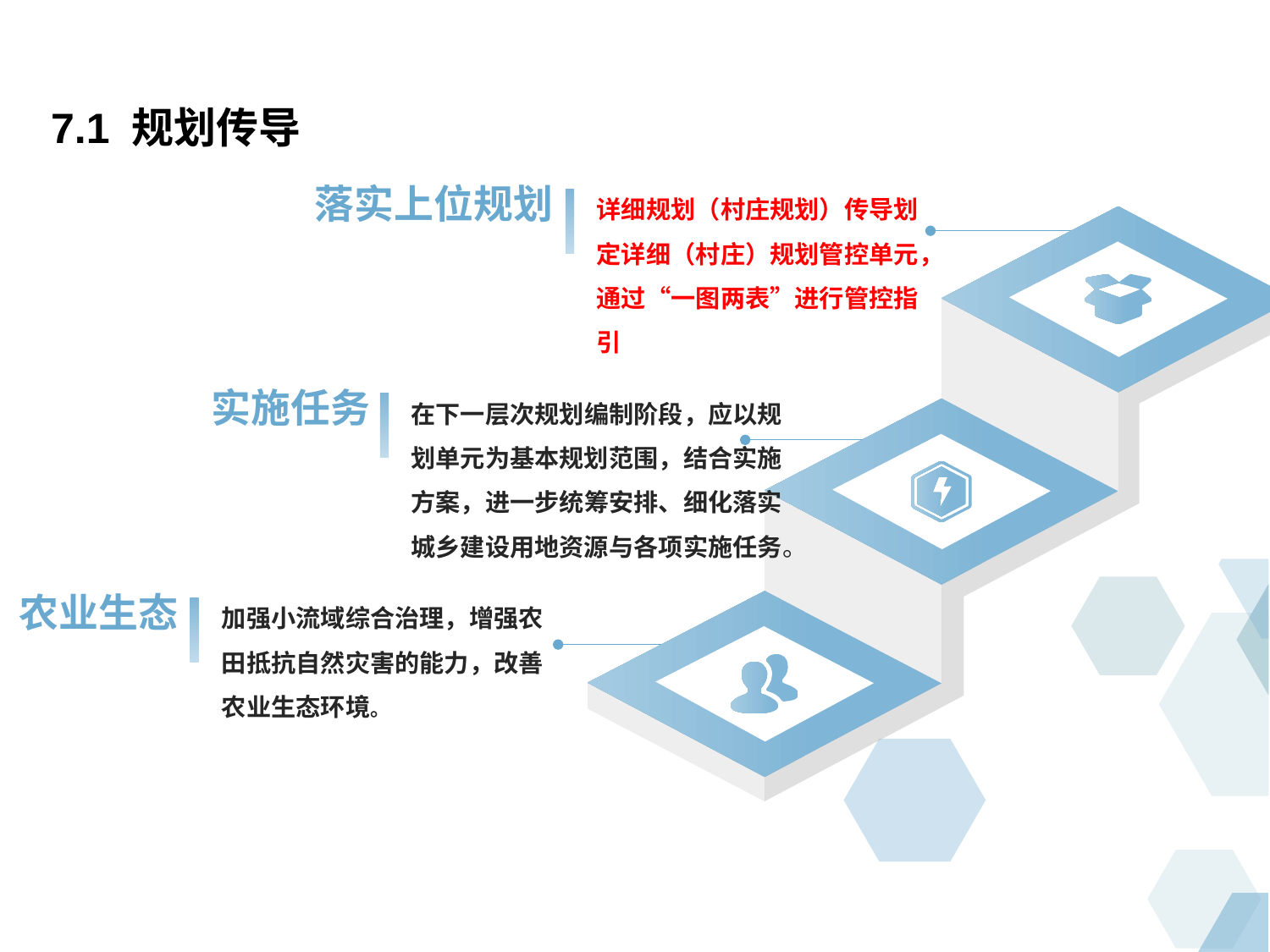

7.1 规划传导
落实上位规划
详细规划（村庄规划）传导划定详细（村庄）规划管控单元，通过“一图两表”进行管控指引

实施任务
在下一层次规划编制阶段，应以规划单元为基本规划范围，结合实施方案，进一步统筹安排、细化落实城乡建设用地资源与各项实施任务。

农业生态
加强小流域综合治理，增强农田抵抗自然灾害的能力，改善农业生态环境。